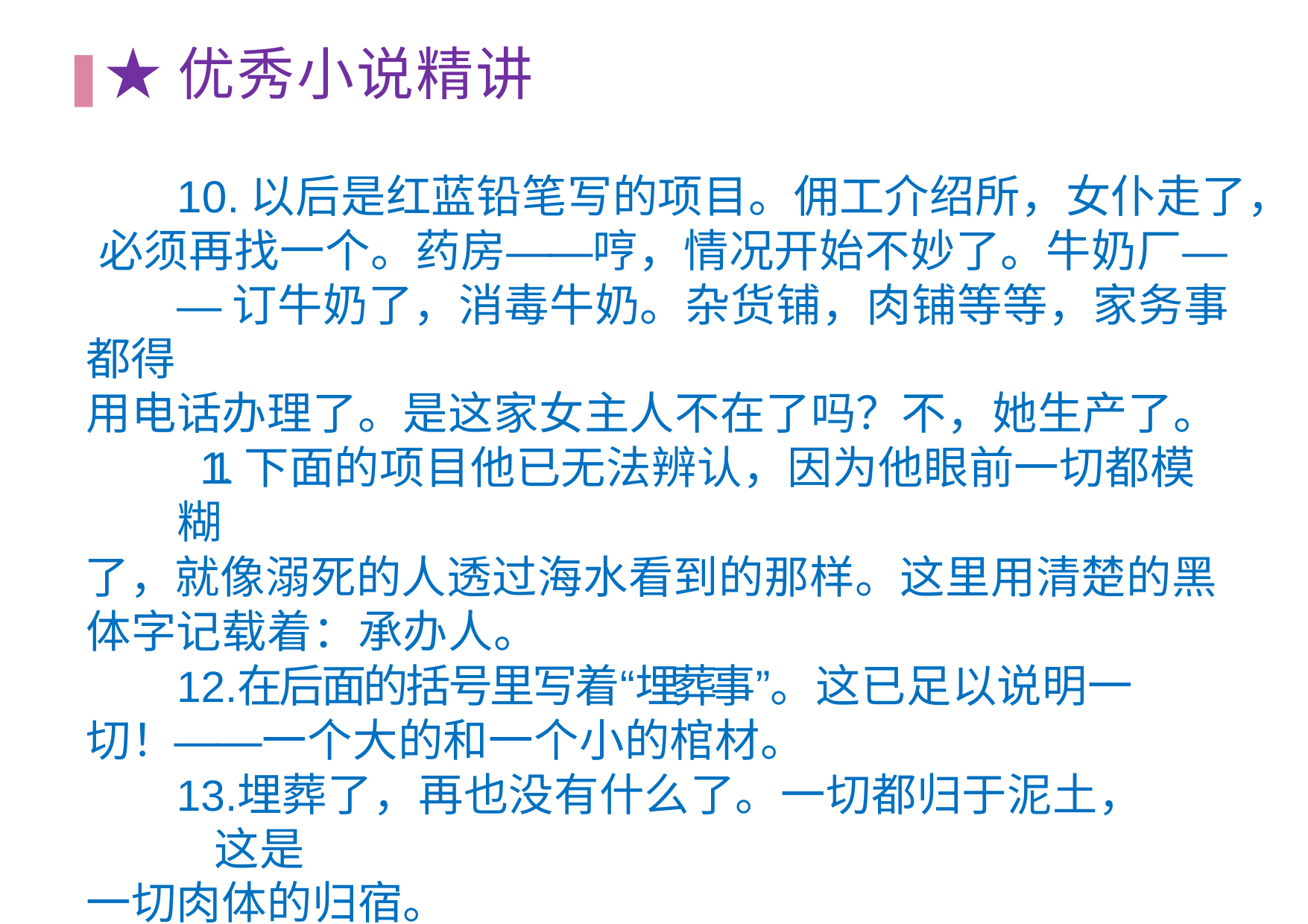

# ★优秀⼩说精讲

10.以后是红蓝铅笔写的项⽬。佣⼯介绍所，⼥仆⾛了， 必须再找⼀个。药房——哼，情况开始不妙了。⽜奶⼚—
—订⽜奶了，消毒⽜奶。杂货铺，⾁铺等等，家务事都得
⽤电话办理了。是这家⼥主⼈不在了吗？不，她⽣产了。  11.下⾯的项⽬他已⽆法辨认，因为他眼前⼀切都模糊
了，就像溺死的⼈透过海⽔看到的那样。这⾥⽤清楚的⿊ 体字记载着：承办⼈。
在后⾯的括号⾥写着“埋葬事”。这已⾜以说明⼀ 切！——⼀个⼤的和⼀个⼩的棺材。
埋葬了，再也没有什么了。⼀切都归于泥⼟，这是
⼀切⾁体的归宿。